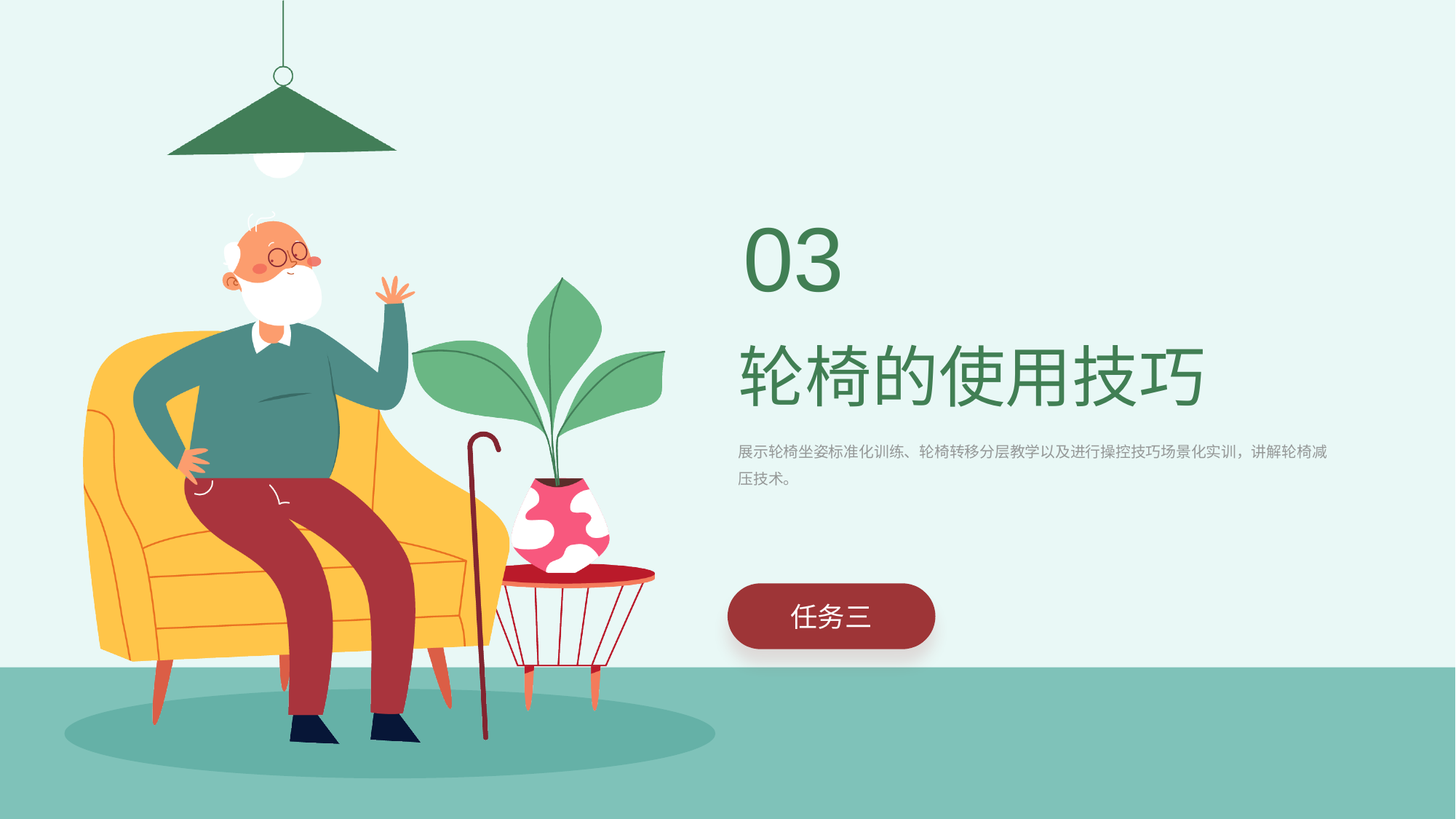

03
轮椅的使用技巧
展示轮椅坐姿标准化训练、轮椅转移分层教学以及进行操控技巧场景化实训，讲解轮椅减压技术‌。

任务三